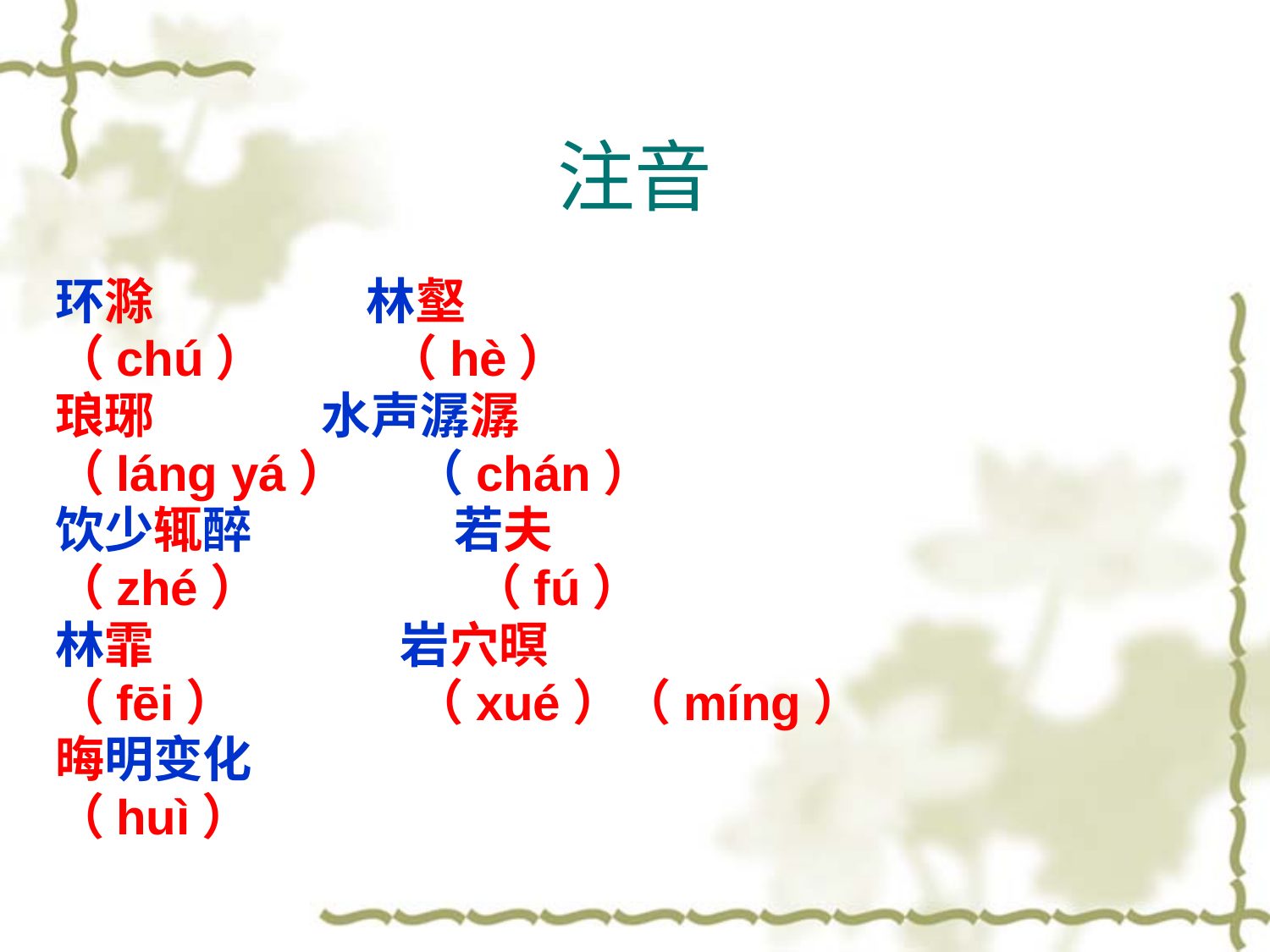

# 注音
环滁                   林壑
（chú）           （hè）
琅琊               水声潺潺
（láng yá）      （chán）
饮少辄醉                  若夫
（zhé）                   （fú）
林霏                      岩穴暝
（fēi）                （xué）（míng）
晦明变化
（huì）